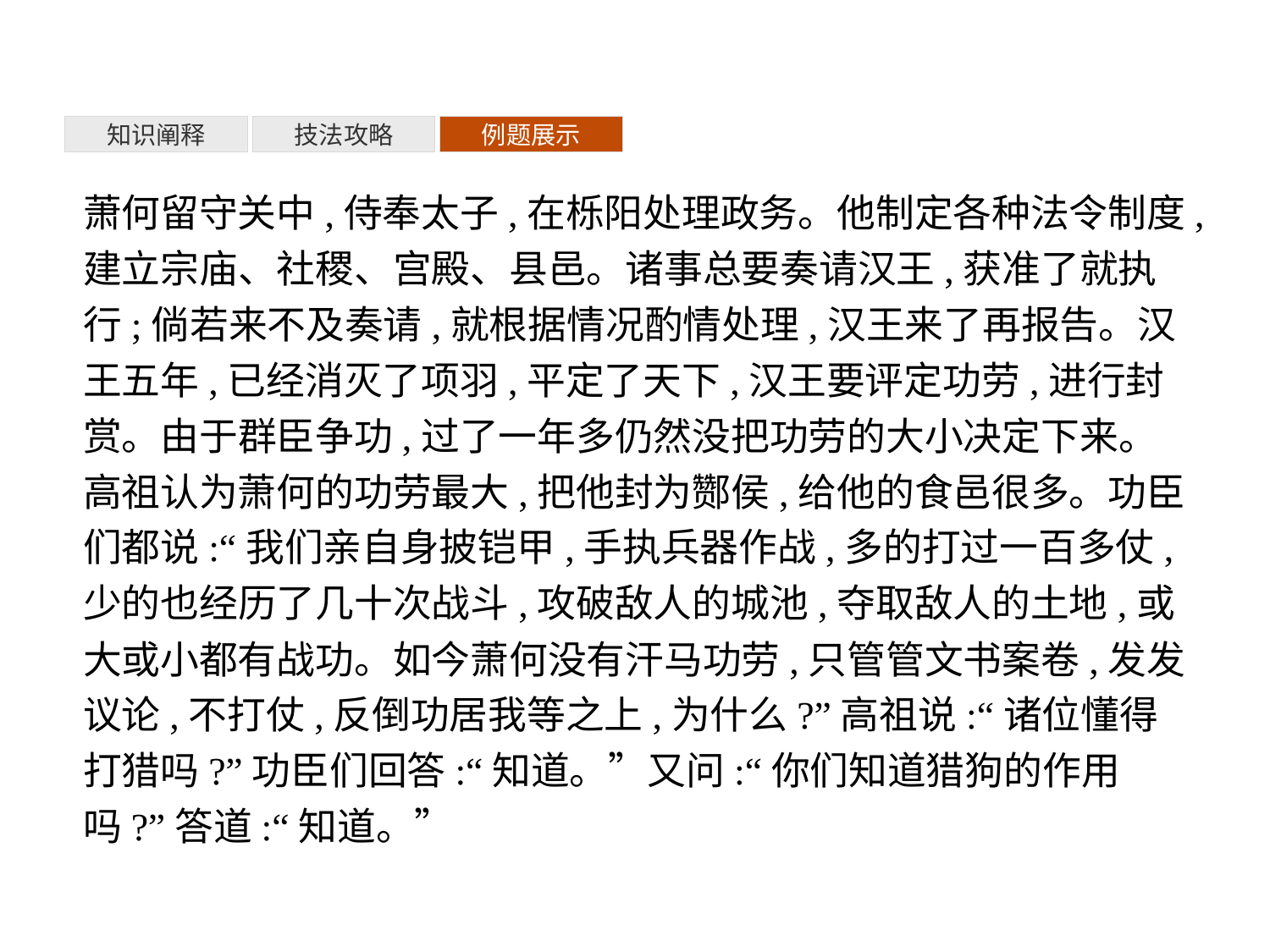

知识阐释
技法攻略
例题展示
萧何留守关中,侍奉太子,在栎阳处理政务。他制定各种法令制度,建立宗庙、社稷、宫殿、县邑。诸事总要奏请汉王,获准了就执行;倘若来不及奏请,就根据情况酌情处理,汉王来了再报告。汉王五年,已经消灭了项羽,平定了天下,汉王要评定功劳,进行封赏。由于群臣争功,过了一年多仍然没把功劳的大小决定下来。高祖认为萧何的功劳最大,把他封为酂侯,给他的食邑很多。功臣们都说:“我们亲自身披铠甲,手执兵器作战,多的打过一百多仗,少的也经历了几十次战斗,攻破敌人的城池,夺取敌人的土地,或大或小都有战功。如今萧何没有汗马功劳,只管管文书案卷,发发议论,不打仗,反倒功居我等之上,为什么?”高祖说:“诸位懂得打猎吗?”功臣们回答:“知道。”又问:“你们知道猎狗的作用吗?”答道:“知道。”